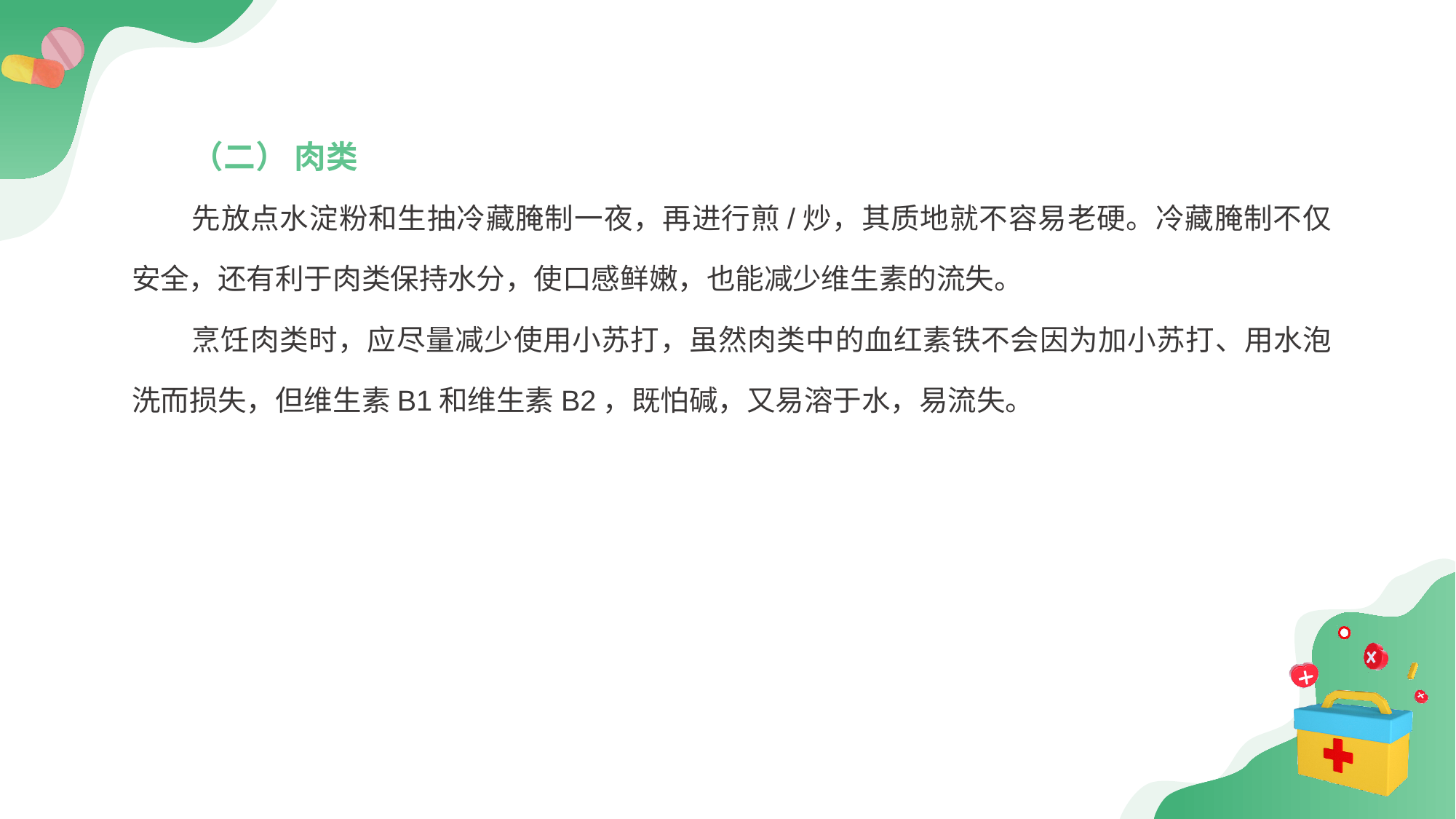

（二） 肉类
先放点水淀粉和生抽冷藏腌制一夜，再进行煎/炒，其质地就不容易老硬。冷藏腌制不仅安全，还有利于肉类保持水分，使口感鲜嫩，也能减少维生素的流失。
烹饪肉类时，应尽量减少使用小苏打，虽然肉类中的血红素铁不会因为加小苏打、用水泡洗而损失，但维生素B1和维生素B2，既怕碱，又易溶于水，易流失。